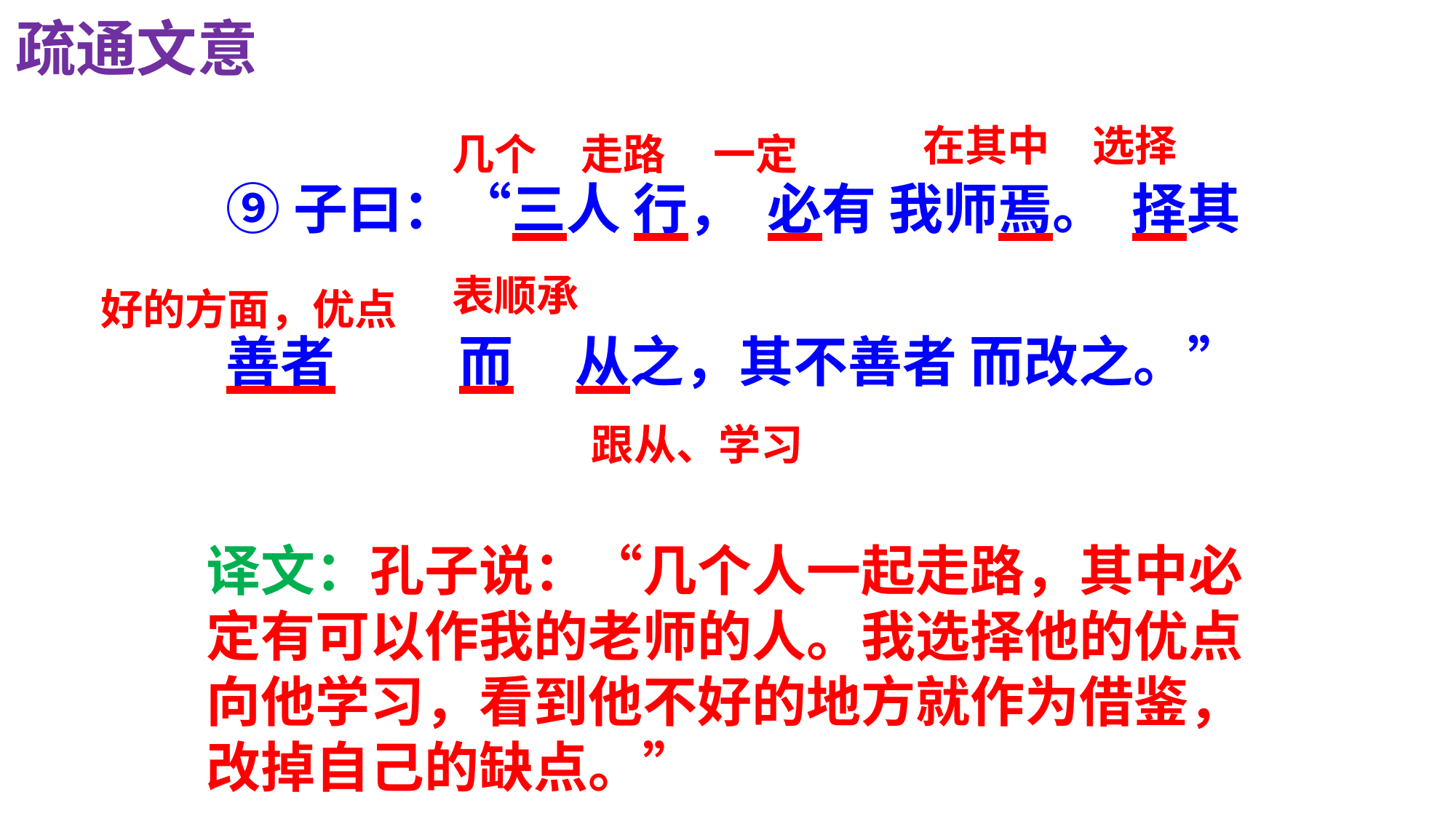

疏通文意
在其中
选择
几个
走路
一定
⑨子曰：“三人 行，  必有 我师焉。  择其

善者          而     从之，其不善者 而改之。”
表顺承
好的方面，优点
跟从、学习
译文：孔子说：“几个人一起走路，其中必定有可以作我的老师的人。我选择他的优点向他学习，看到他不好的地方就作为借鉴，改掉自己的缺点。”